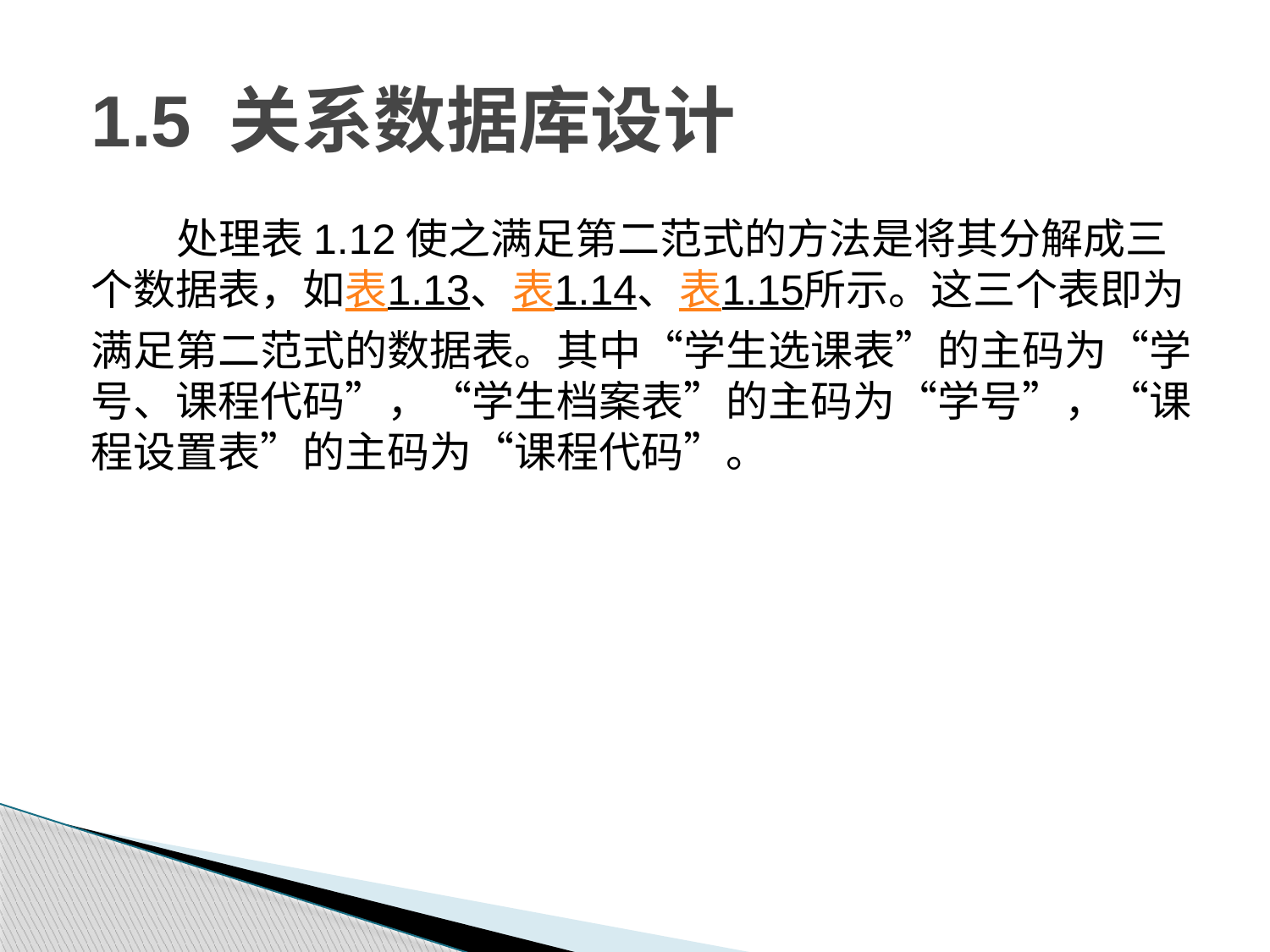

# 1.5 关系数据库设计
处理表1.12使之满足第二范式的方法是将其分解成三个数据表，如表1.13、表1.14、表1.15所示。这三个表即为满足第二范式的数据表。其中“学生选课表”的主码为“学号、课程代码”，“学生档案表”的主码为“学号”，“课程设置表”的主码为“课程代码”。